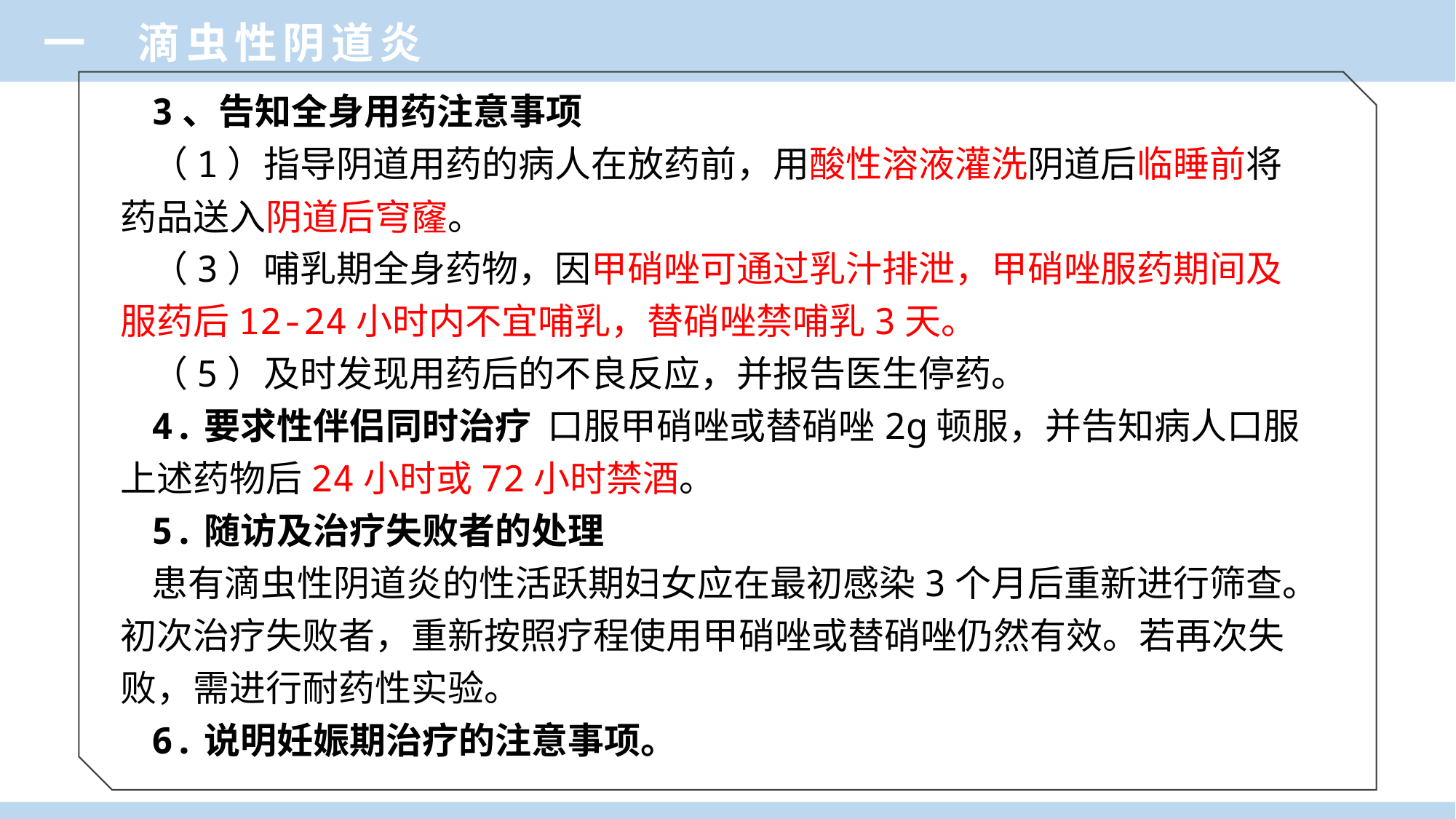

一   滴虫性阴道炎
3、告知全身用药注意事项
（1）指导阴道用药的病人在放药前，用酸性溶液灌洗阴道后临睡前将药品送入阴道后穹窿。
（3）哺乳期全身药物，因甲硝唑可通过乳汁排泄，甲硝唑服药期间及服药后12-24小时内不宜哺乳，替硝唑禁哺乳3天。
（5）及时发现用药后的不良反应，并报告医生停药。
4.要求性伴侣同时治疗  口服甲硝唑或替硝唑2g顿服，并告知病人口服上述药物后24小时或72小时禁酒。
5.随访及治疗失败者的处理
患有滴虫性阴道炎的性活跃期妇女应在最初感染3个月后重新进行筛查。初次治疗失败者，重新按照疗程使用甲硝唑或替硝唑仍然有效。若再次失败，需进行耐药性实验。
6.说明妊娠期治疗的注意事项。